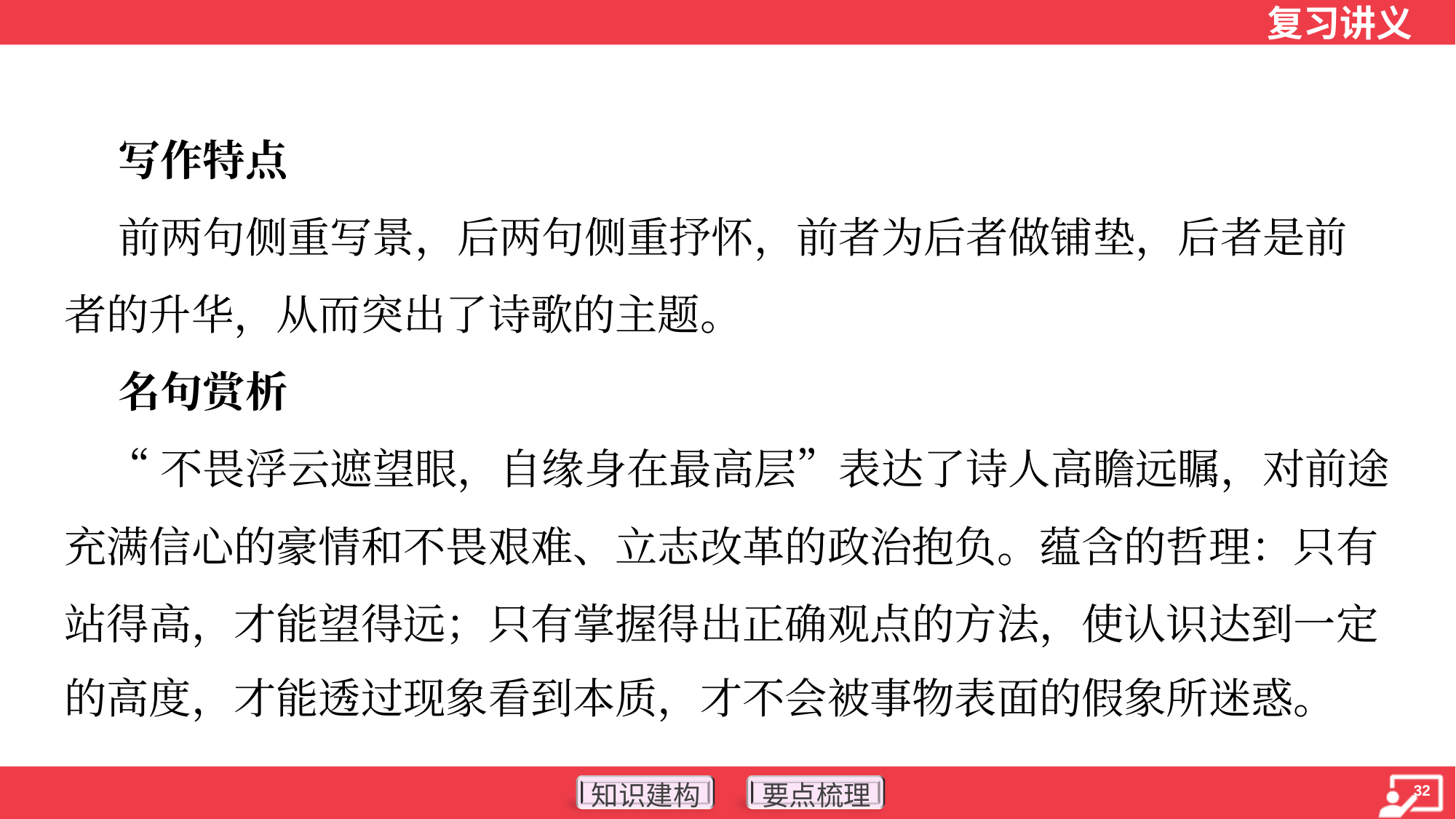

写作特点
    前两句侧重写景，后两句侧重抒怀，前者为后者做铺垫，后者是前
者的升华，从而突出了诗歌的主题。
    名句赏析
    “不畏浮云遮望眼，自缘身在最高层”表达了诗人高瞻远瞩，对前途
充满信心的豪情和不畏艰难、立志改革的政治抱负。蕴含的哲理：只有
站得高，才能望得远；只有掌握得出正确观点的方法，使认识达到一定
的高度，才能透过现象看到本质，才不会被事物表面的假象所迷惑。